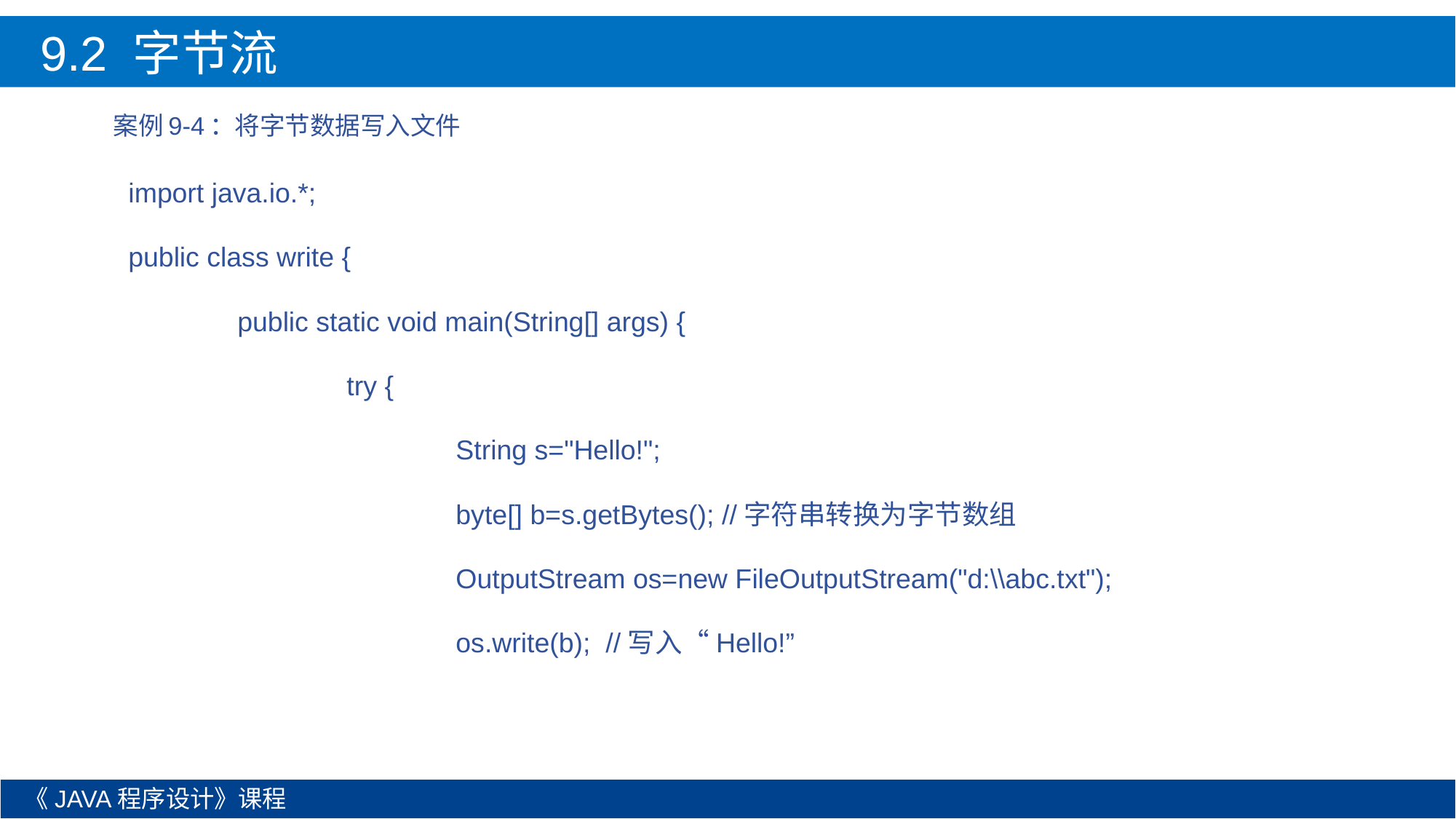

9.2 字节流
案例9-4：将字节数据写入文件
import java.io.*;
public class write {
	public static void main(String[] args) {
		try {
			String s="Hello!";
			byte[] b=s.getBytes(); //字符串转换为字节数组
			OutputStream os=new FileOutputStream("d:\\abc.txt");
			os.write(b);  //写入“Hello!”
《JAVA程序设计》课程